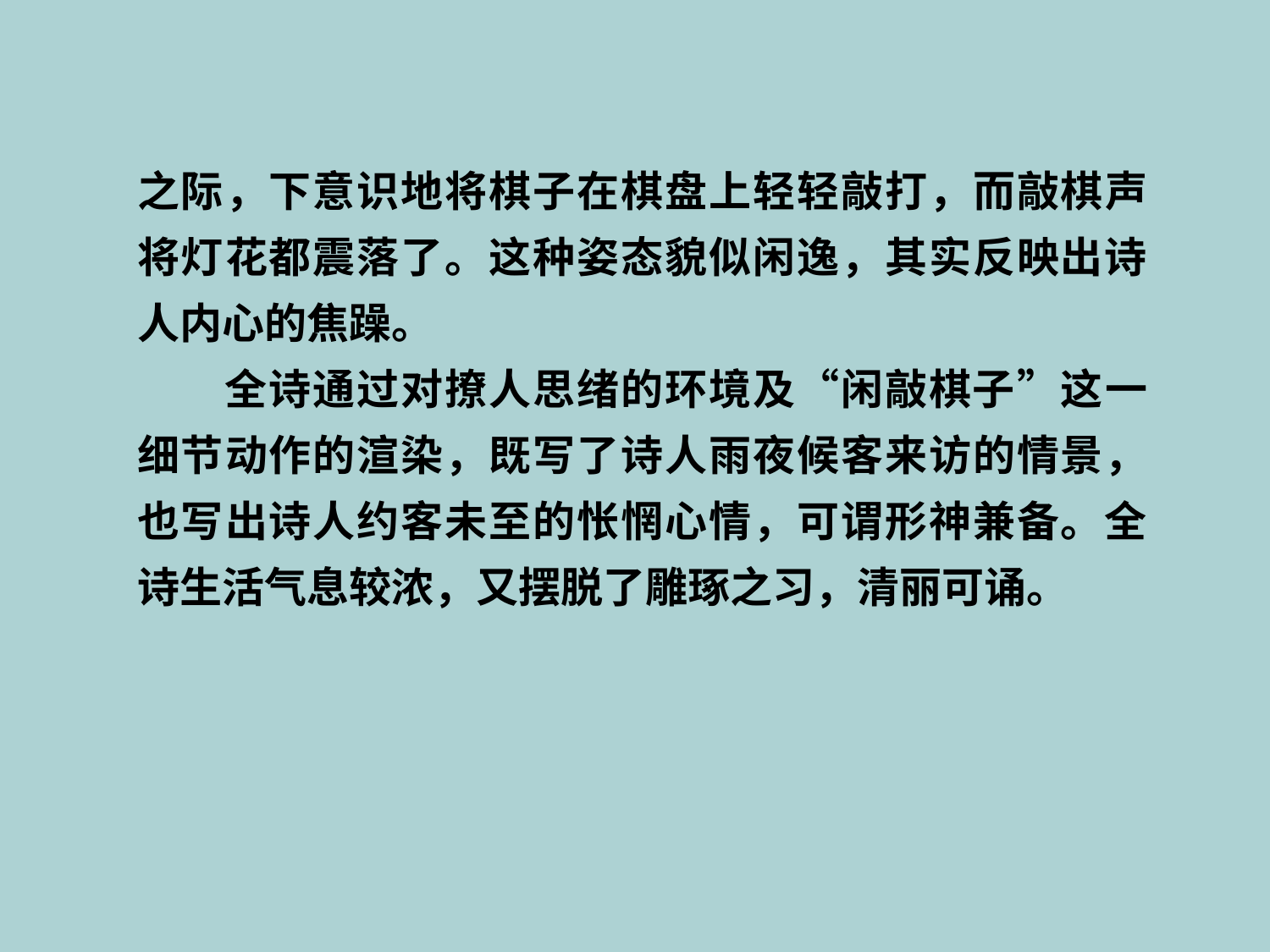

之际，下意识地将棋子在棋盘上轻轻敲打，而敲棋声将灯花都震落了。这种姿态貌似闲逸，其实反映出诗人内心的焦躁。
全诗通过对撩人思绪的环境及“闲敲棋子”这一细节动作的渲染，既写了诗人雨夜候客来访的情景，也写出诗人约客未至的怅惘心情，可谓形神兼备。全诗生活气息较浓，又摆脱了雕琢之习，清丽可诵。